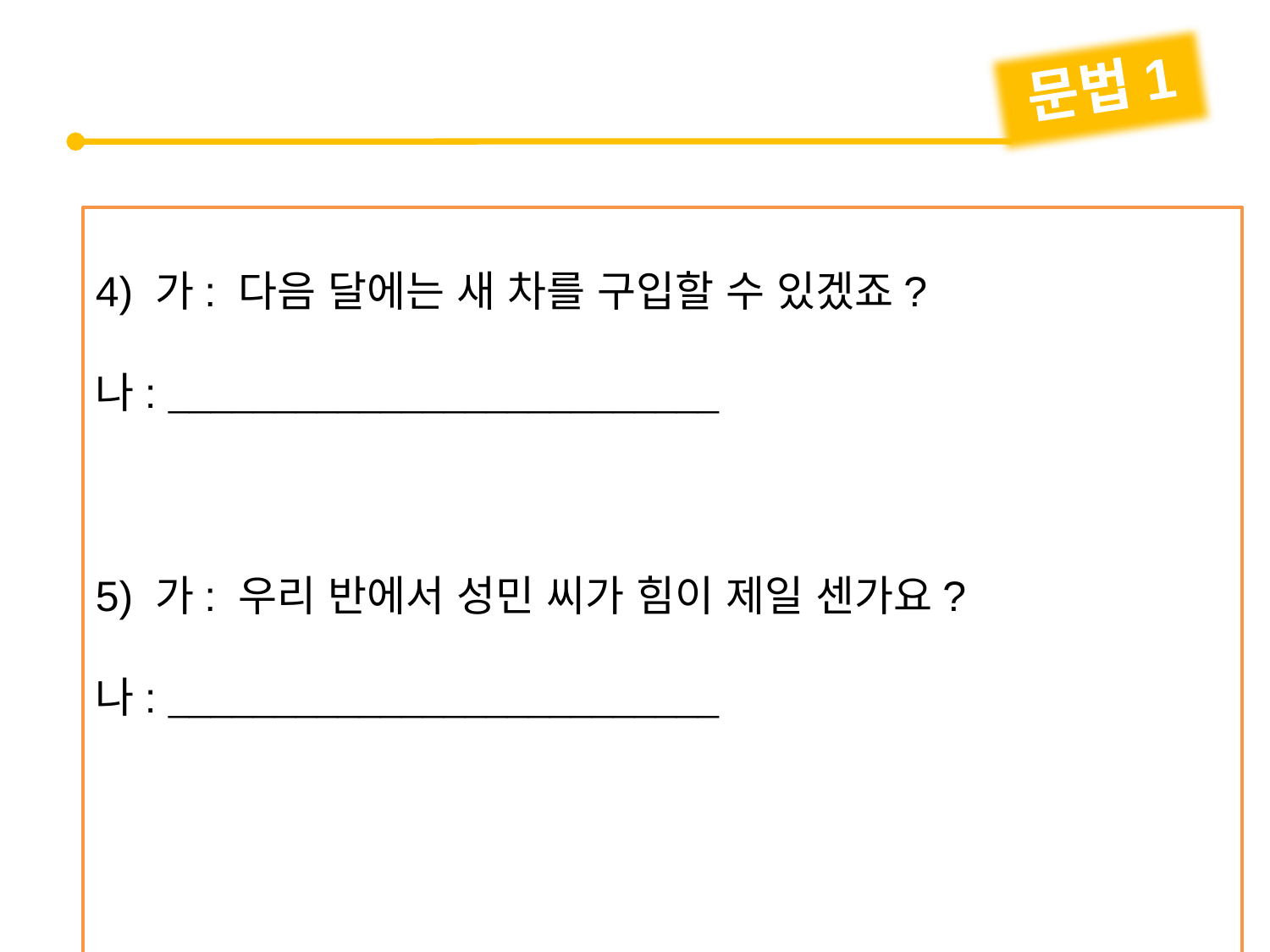

문법1

4) 가: 다음 달에는 새 차를 구입할 수 있겠죠?
나: __________________________
5) 가: 우리 반에서 성민 씨가 힘이 제일 센가요?
나: __________________________